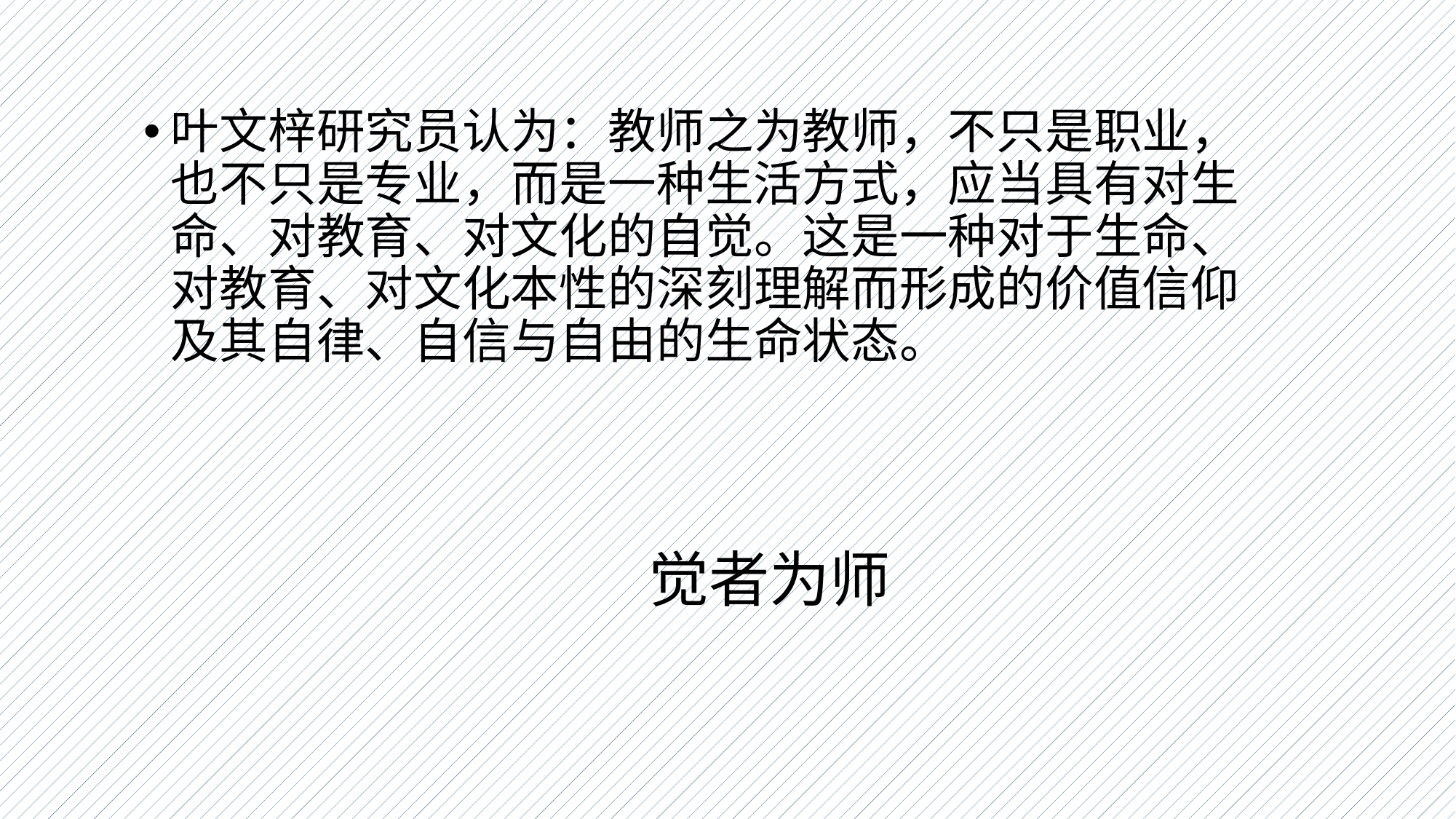

叶文梓研究员认为：教师之为教师，不只是职业，也不只是专业，而是一种生活方式，应当具有对生命、对教育、对文化的自觉。这是一种对于生命、对教育、对文化本性的深刻理解而形成的价值信仰及其自律、自信与自由的生命状态。
# 觉者为师